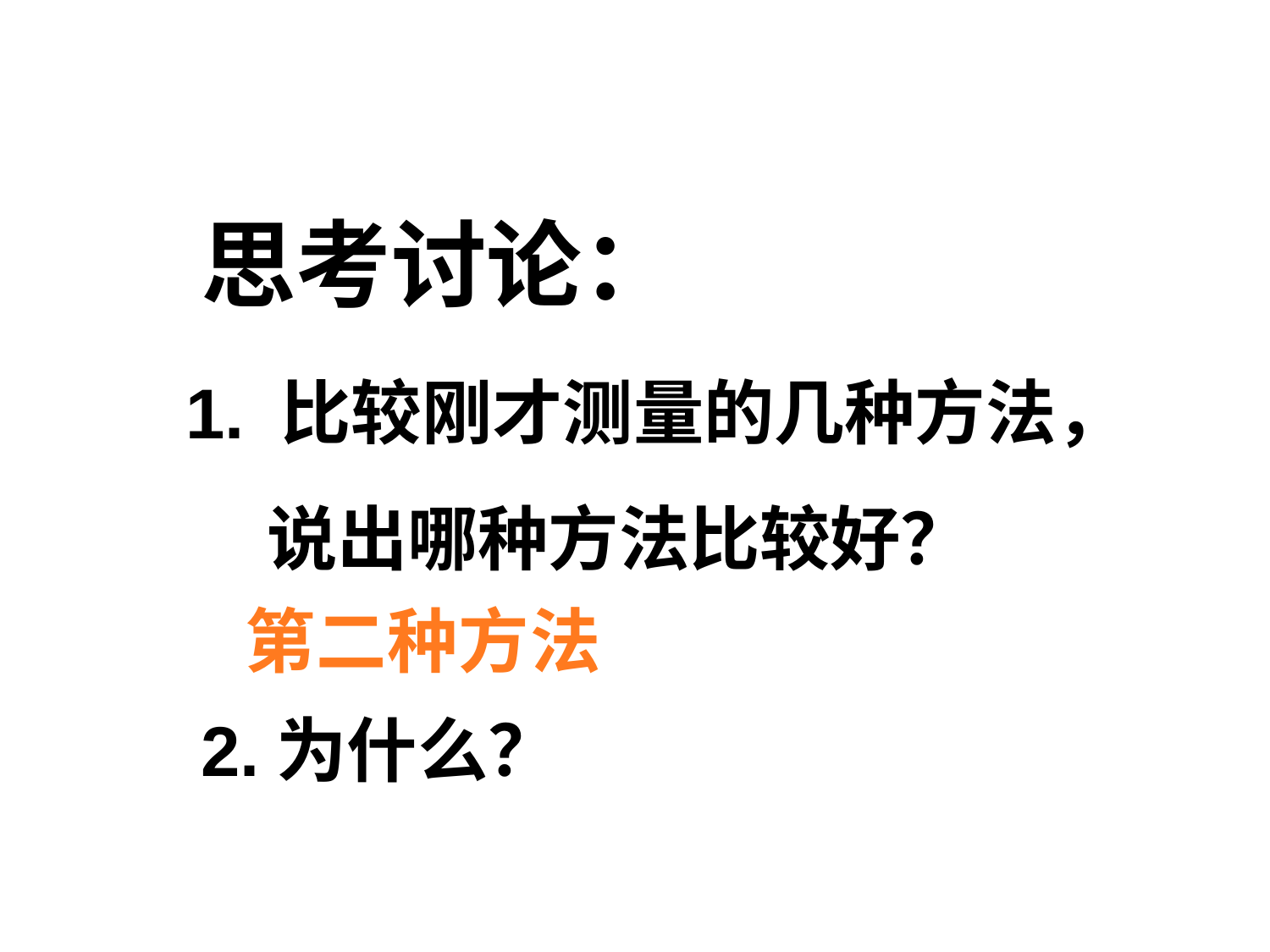

思考讨论：
1. 比较刚才测量的几种方法，
    说出哪种方法比较好？
第二种方法
2.为什么？